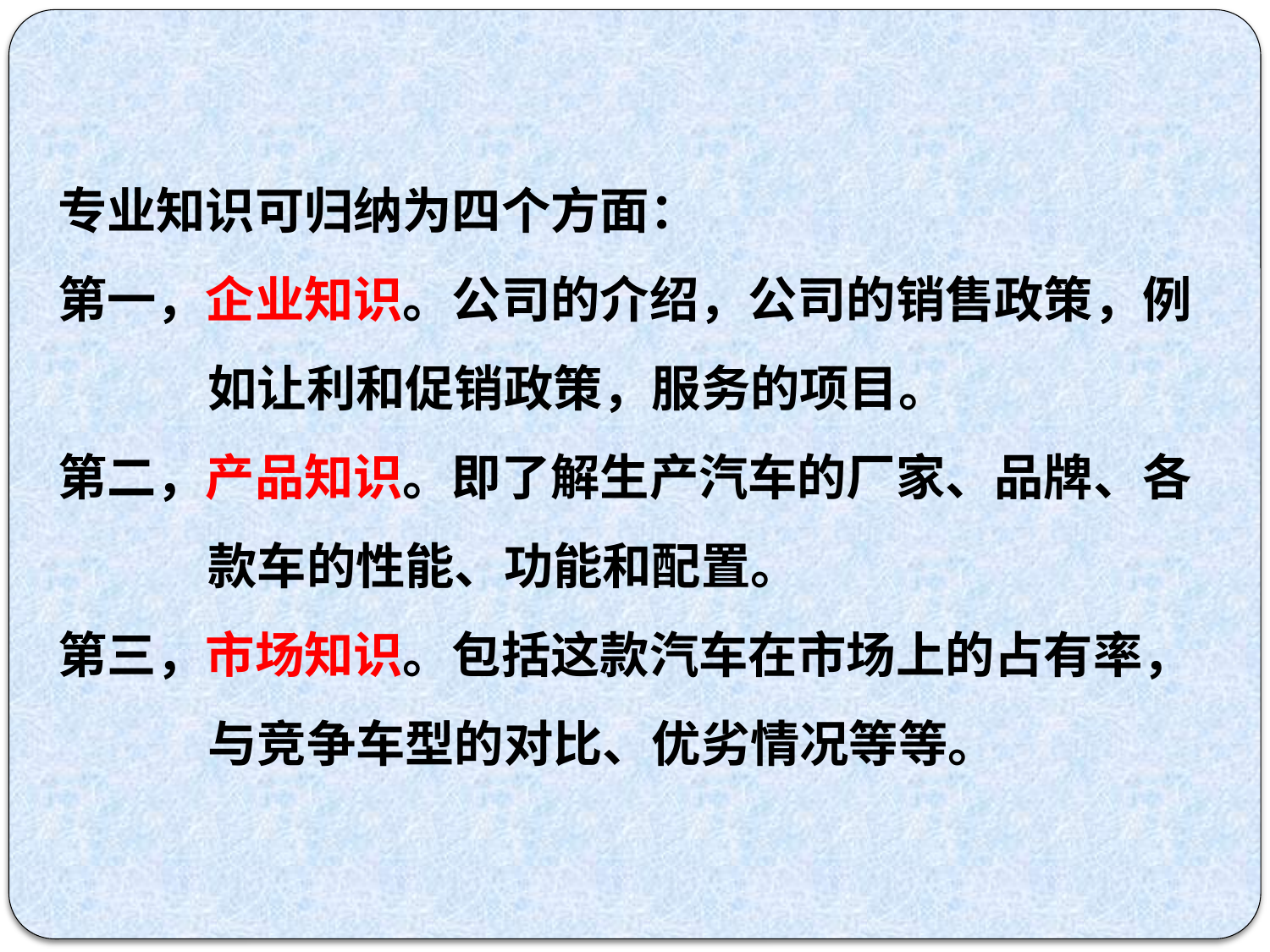

专业知识可归纳为四个方面：
第一，企业知识。公司的介绍，公司的销售政策，例如让利和促销政策，服务的项目。
第二，产品知识。即了解生产汽车的厂家、品牌、各款车的性能、功能和配置。
第三，市场知识。包括这款汽车在市场上的占有率，与竞争车型的对比、优劣情况等等。